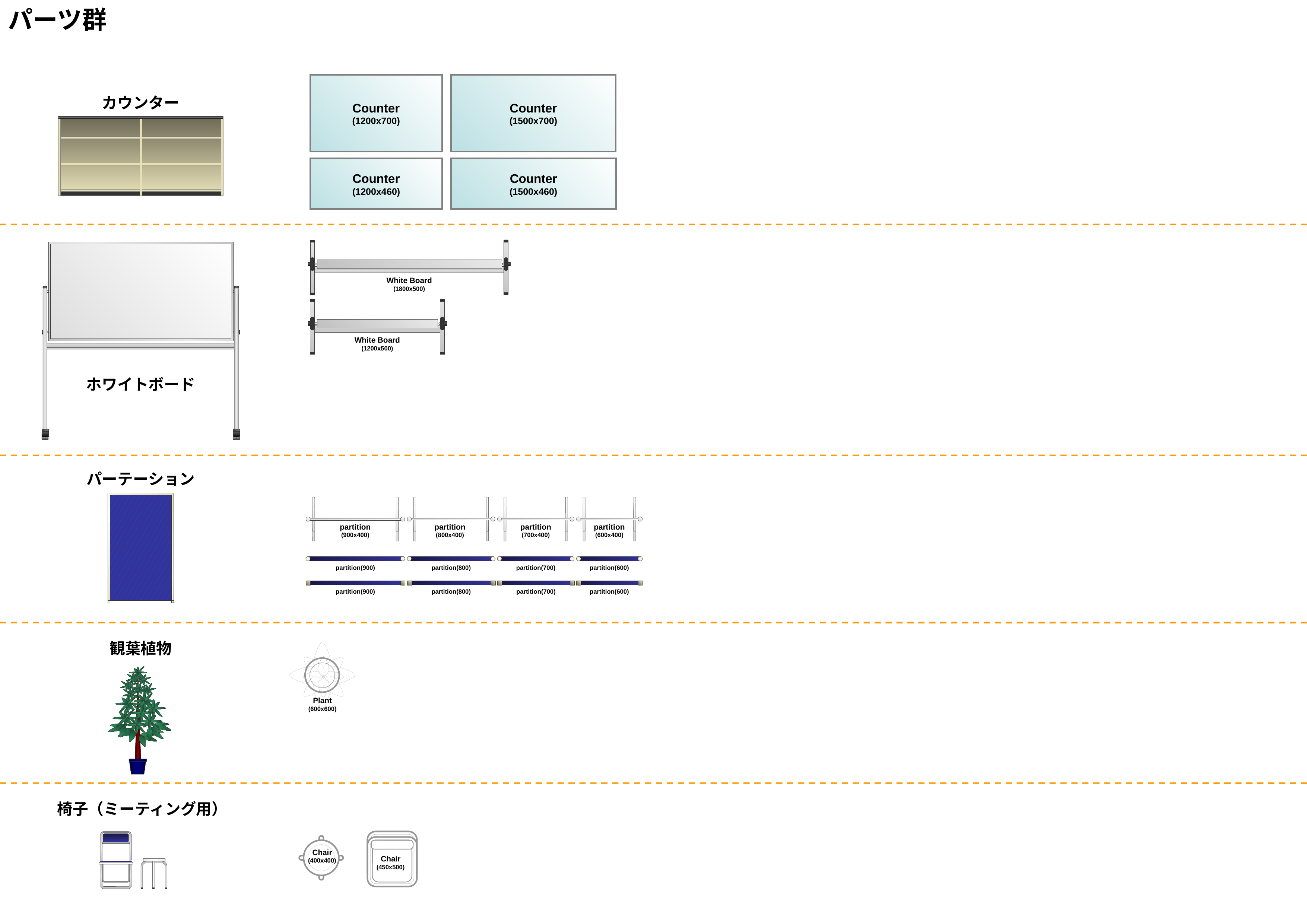

パーツ群
Counter
(1200x700)
Counter
(1500x700)
カウンター

Counter
(1200x460)
Counter
(1500x460)

White Board
(1800x500)

White Board
(1200x500)
ホワイトボード

パーテーション

partition
(900x400)
partition
(800x400)
partition
(700x400)
partition
(600x400)

partition(900)
partition(800)
partition(700)
partition(600)

partition(900)
partition(800)
partition(700)
partition(600)

観葉植物

Plant
(600x600)

椅子（ミーティング用）

Chair
(450x500)

Chair
(400x400)